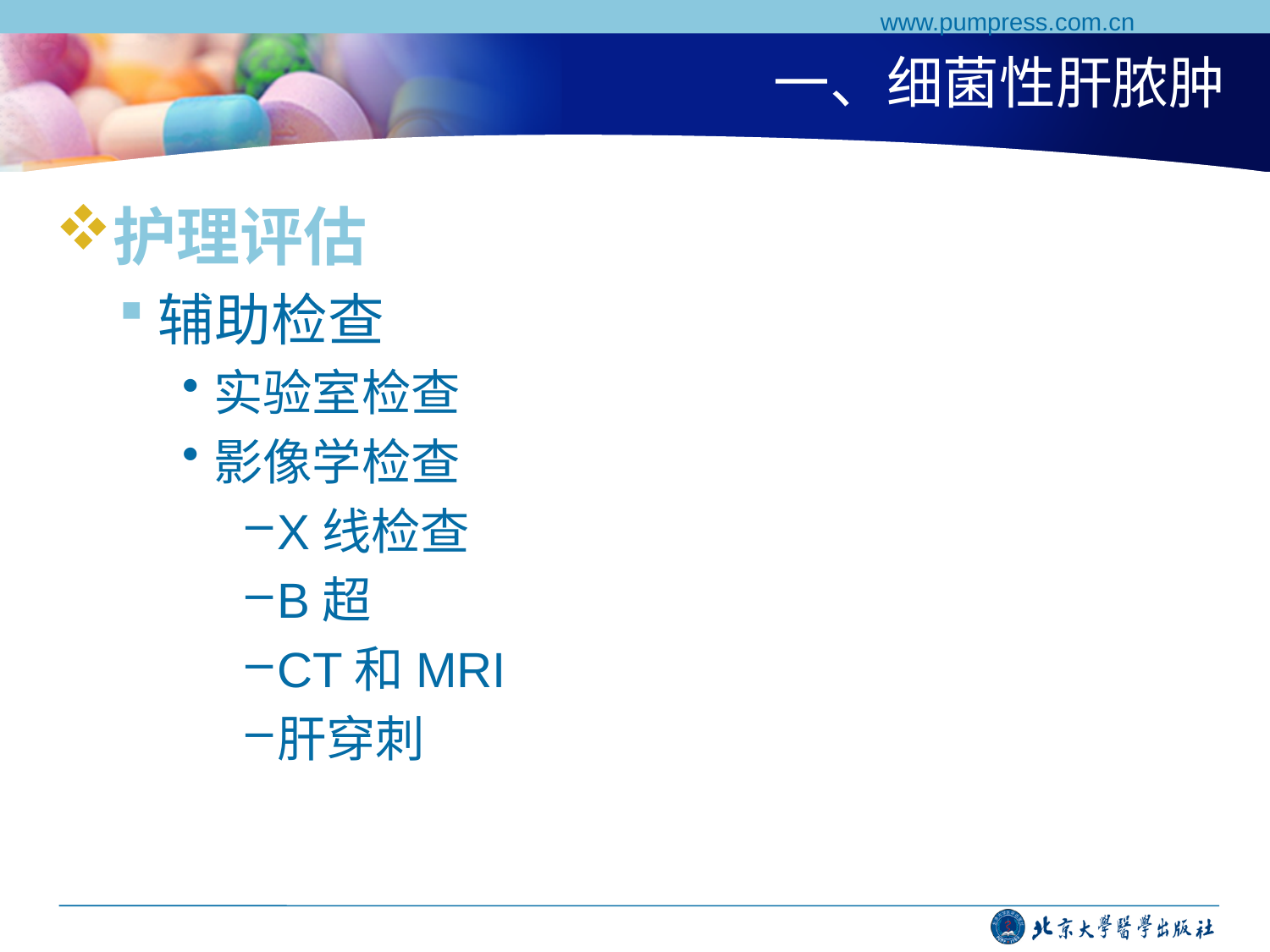

www.pumpress.com.cn
# 一、细菌性肝脓肿
护理评估
辅助检查
实验室检查
影像学检查
X线检查
B超
CT和MRI
肝穿刺